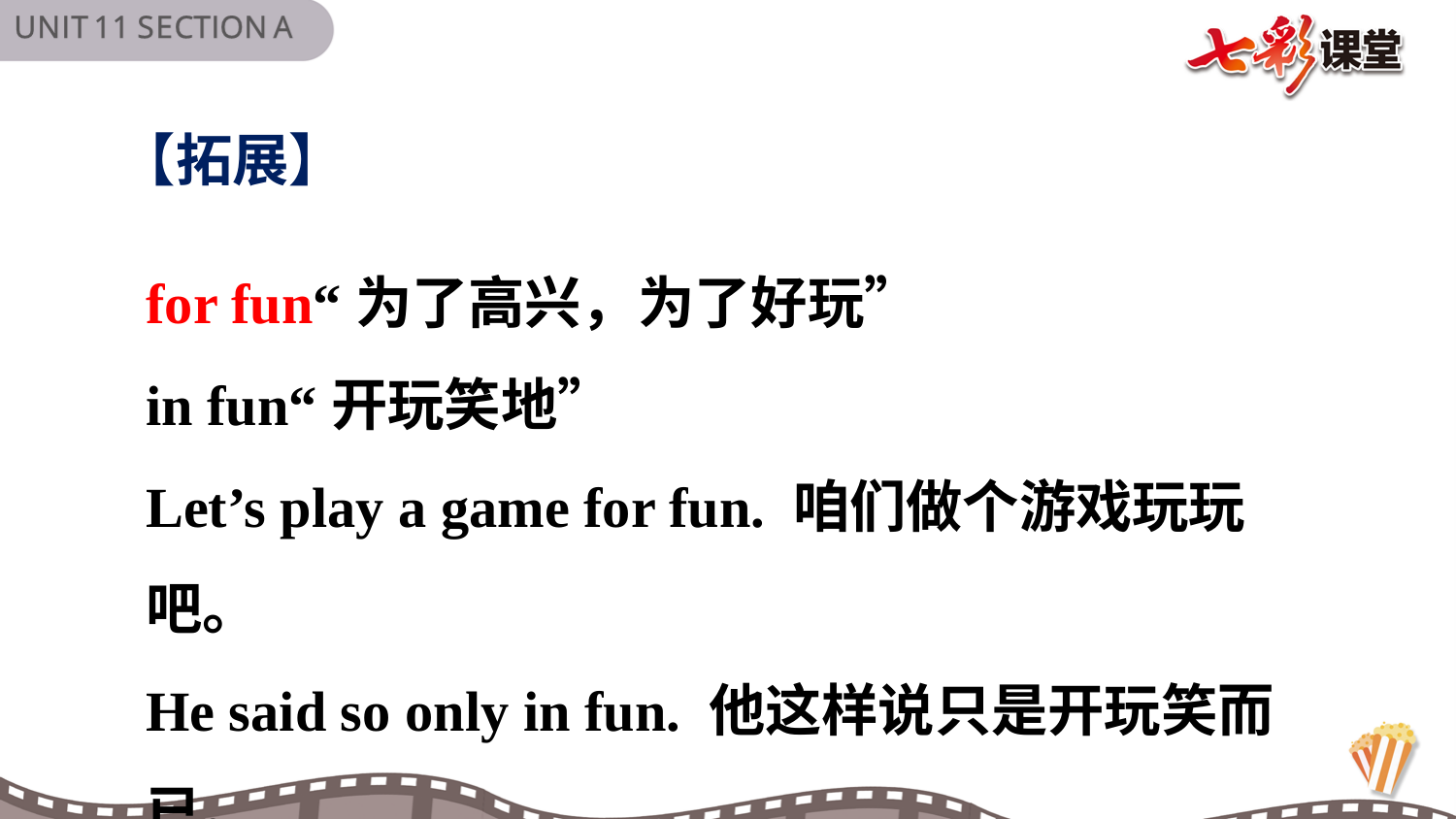

【拓展】
for fun“为了高兴，为了好玩”
in fun“开玩笑地”
Let’s play a game for fun. 咱们做个游戏玩玩吧。
He said so only in fun. 他这样说只是开玩笑而已。